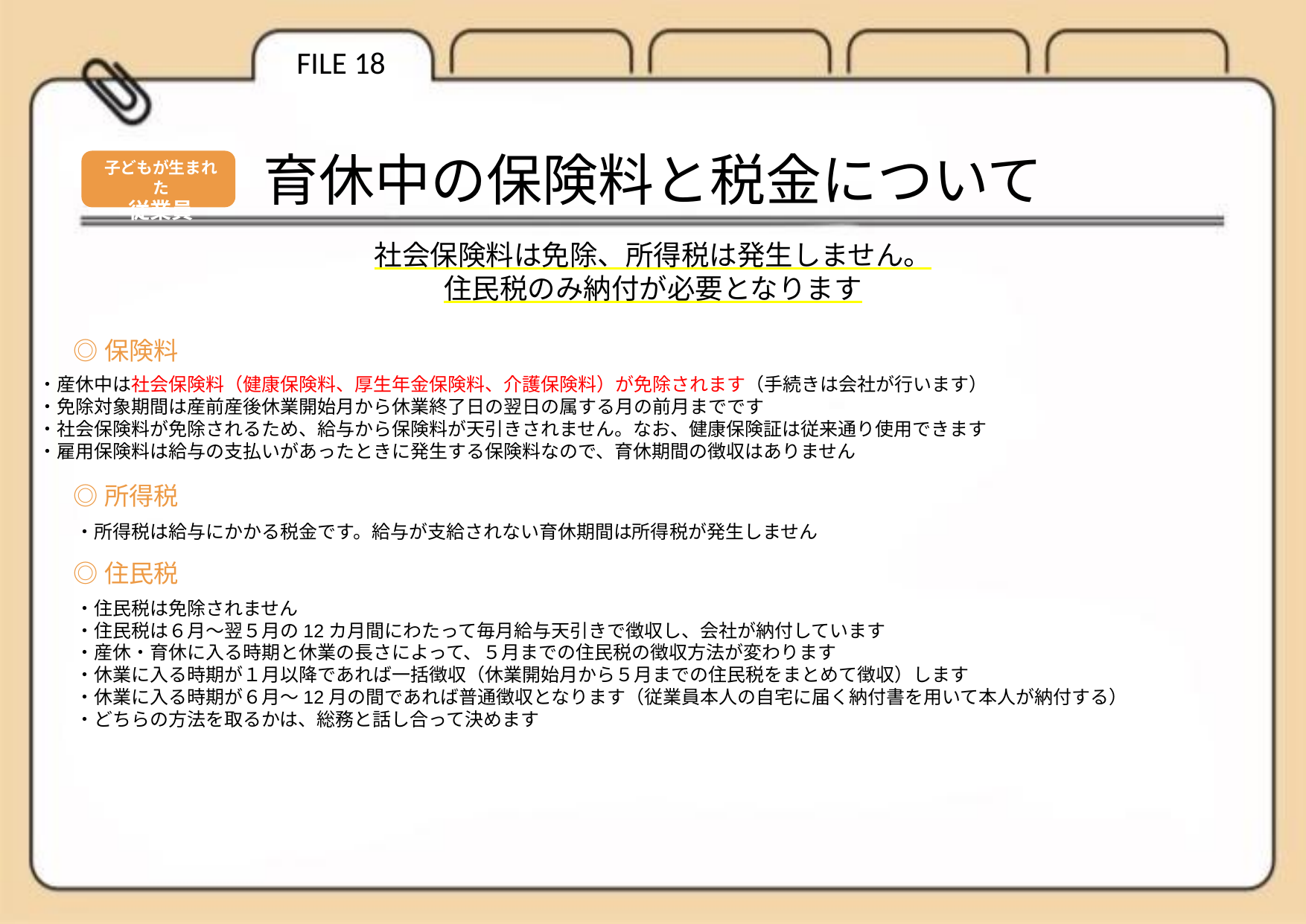

FILE 18
育休中の保険料と税金について

子どもが生まれた
従業員
社会保険料は免除、所得税は発生しません。
住民税のみ納付が必要となります
◎保険料
・産休中は社会保険料（健康保険料、厚生年金保険料、介護保険料）が免除されます（手続きは会社が行います）
・免除対象期間は産前産後休業開始月から休業終了日の翌日の属する月の前月までです
・社会保険料が免除されるため、給与から保険料が天引きされません。なお、健康保険証は従来通り使用できます
・雇用保険料は給与の支払いがあったときに発生する保険料なので、育休期間の徴収はありません
◎所得税
・所得税は給与にかかる税金です。給与が支給されない育休期間は所得税が発生しません
◎住民税
・住民税は免除されません
・住民税は６月～翌５月の12カ月間にわたって毎月給与天引きで徴収し、会社が納付しています
・産休・育休に入る時期と休業の長さによって、５月までの住民税の徴収方法が変わります
・休業に入る時期が１月以降であれば一括徴収（休業開始月から５月までの住民税をまとめて徴収）します
・休業に入る時期が６月～12月の間であれば普通徴収となります（従業員本人の自宅に届く納付書を用いて本人が納付する）
・どちらの方法を取るかは、総務と話し合って決めます